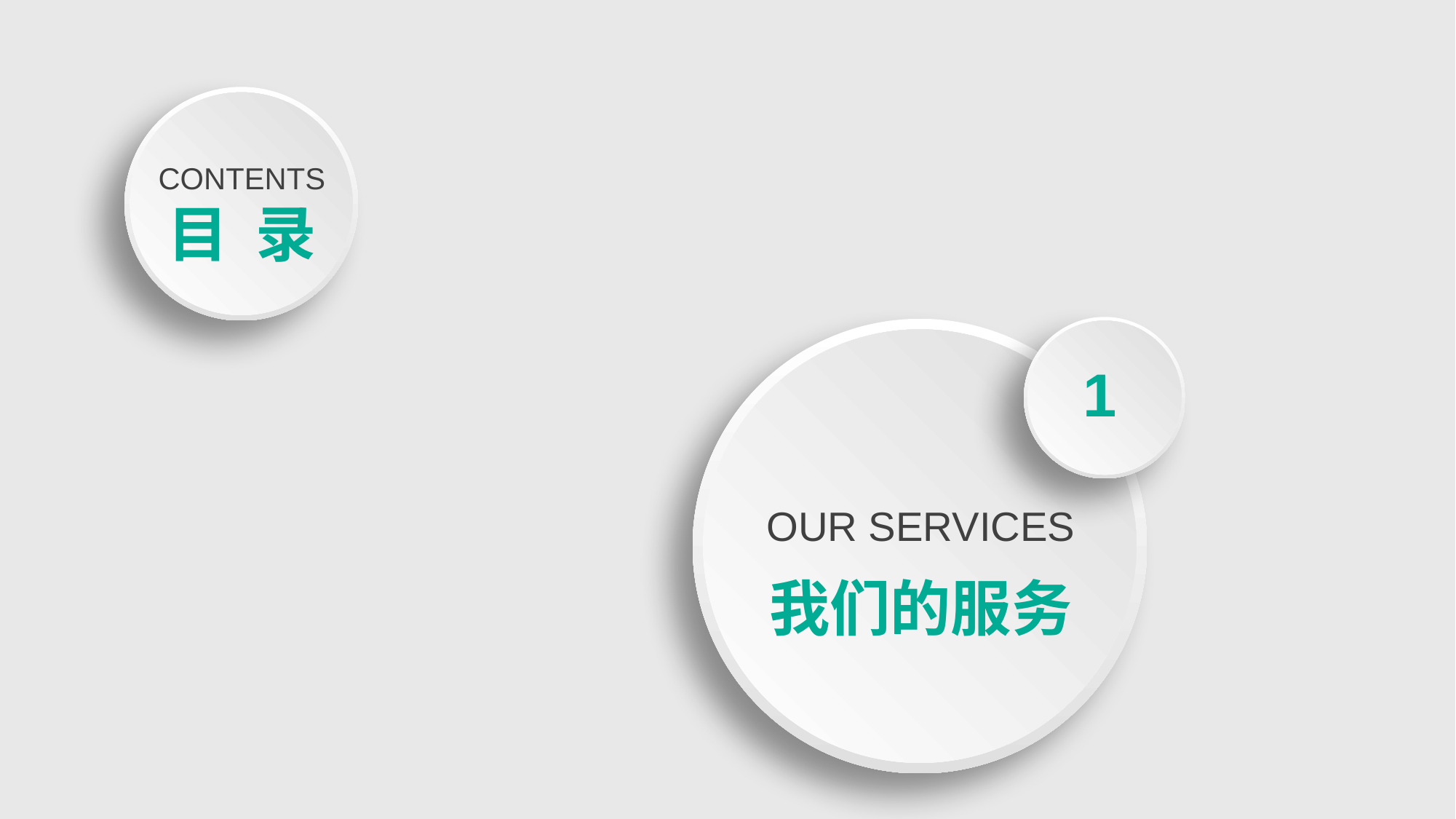

CONTENTS
目  录

1
OUR SERVICES
我们的服务